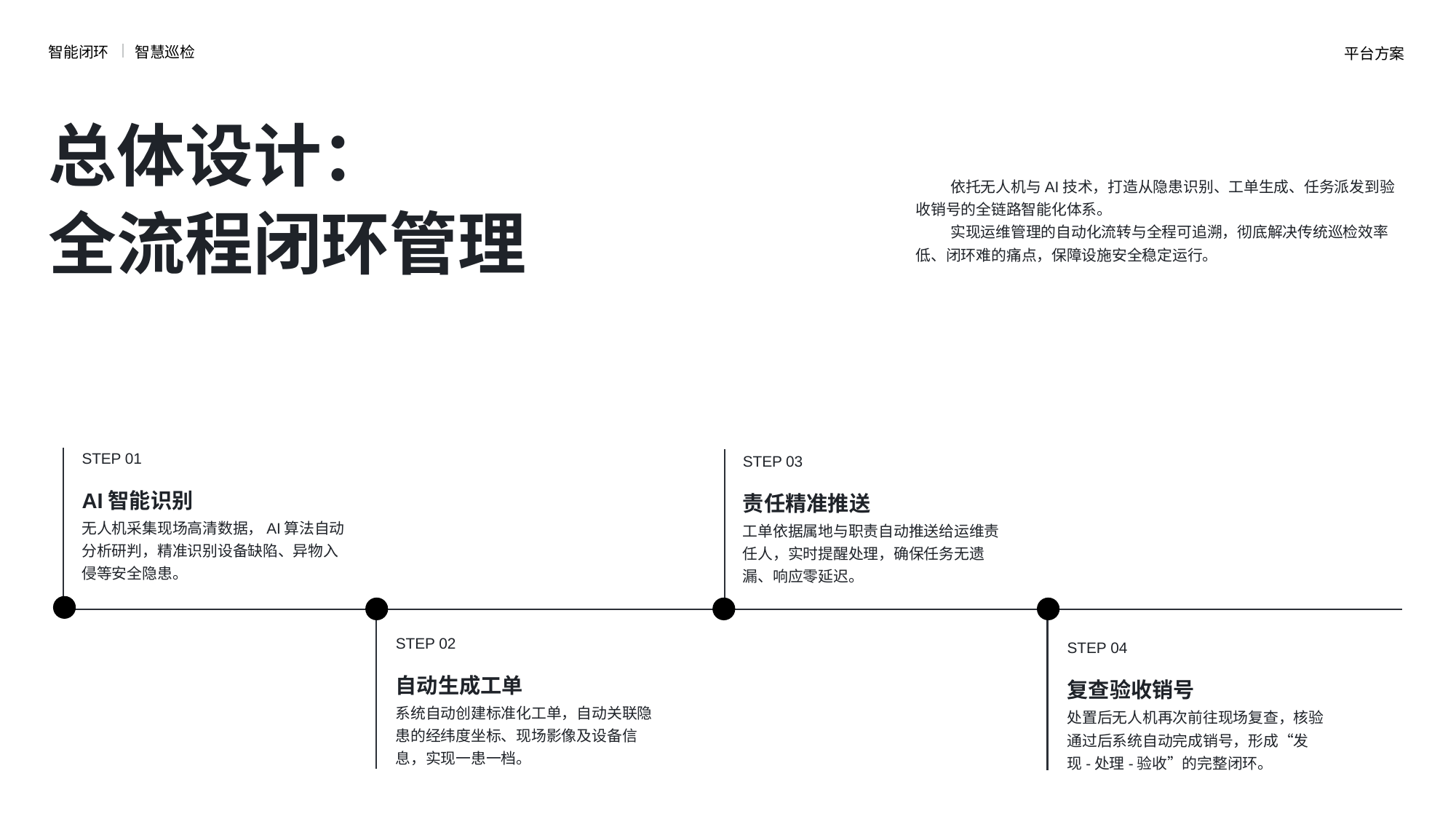

智能闭环
智慧巡检
平台方案
总体设计：
全流程闭环管理
         依托无人机与AI技术，打造从隐患识别、工单生成、任务派发到验收销号的全链路智能化体系。
         实现运维管理的自动化流转与全程可追溯，彻底解决传统巡检效率低、闭环难的痛点，保障设施安全稳定运行。
STEP 01
STEP 03
AI智能识别
责任精准推送
无人机采集现场高清数据，AI算法自动分析研判，精准识别设备缺陷、异物入侵等安全隐患。
工单依据属地与职责自动推送给运维责任人，实时提醒处理，确保任务无遗漏、响应零延迟。

STEP 02
STEP 04
自动生成工单
复查验收销号
系统自动创建标准化工单，自动关联隐患的经纬度坐标、现场影像及设备信息，实现一患一档。
处置后无人机再次前往现场复查，核验通过后系统自动完成销号，形成“发现-处理-验收”的完整闭环。